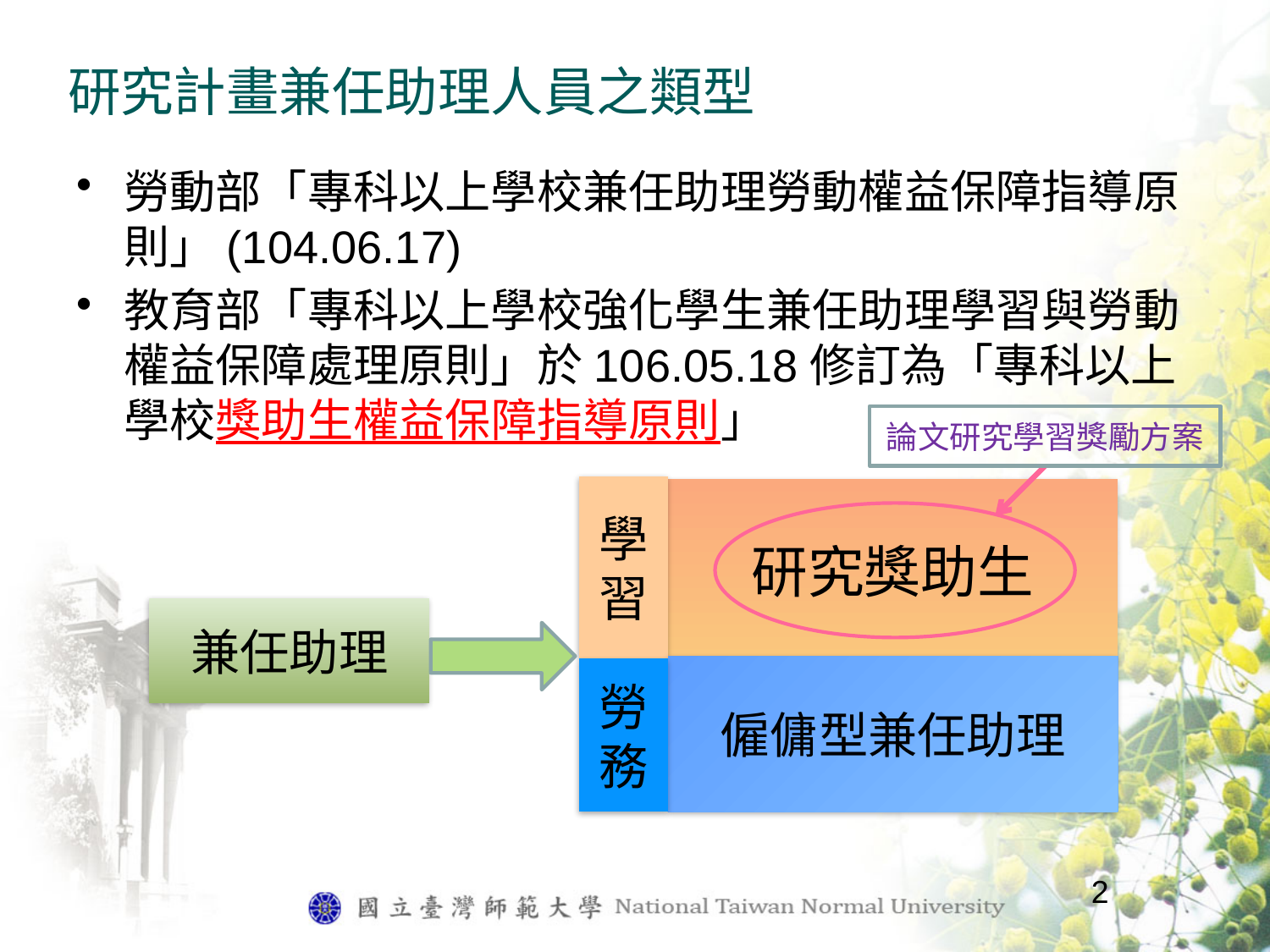

# 研究計畫兼任助理人員之類型
勞動部「專科以上學校兼任助理勞動權益保障指導原則」(104.06.17)
教育部「專科以上學校強化學生兼任助理學習與勞動權益保障處理原則」於106.05.18修訂為「專科以上學校獎助生權益保障指導原則」
論文研究學習獎勵方案
研究獎助生

學習
兼任助理

僱傭型兼任助理
勞務